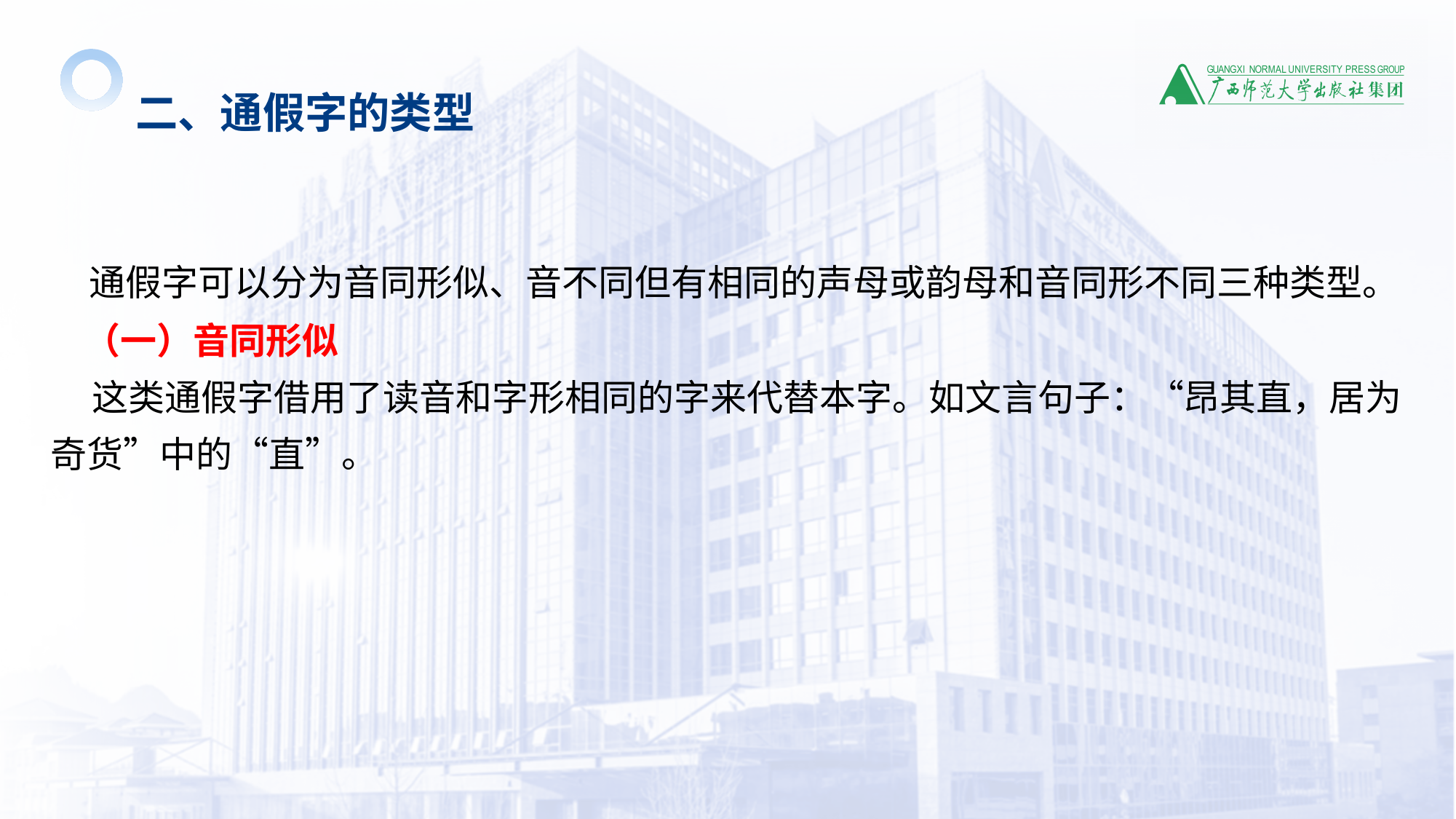

二、通假字的类型

   通假字可以分为音同形似、音不同但有相同的声母或韵母和音同形不同三种类型。
   （一）音同形似
    这类通假字借用了读音和字形相同的字来代替本字。如文言句子：“昂其直，居为奇货”中的“直”。